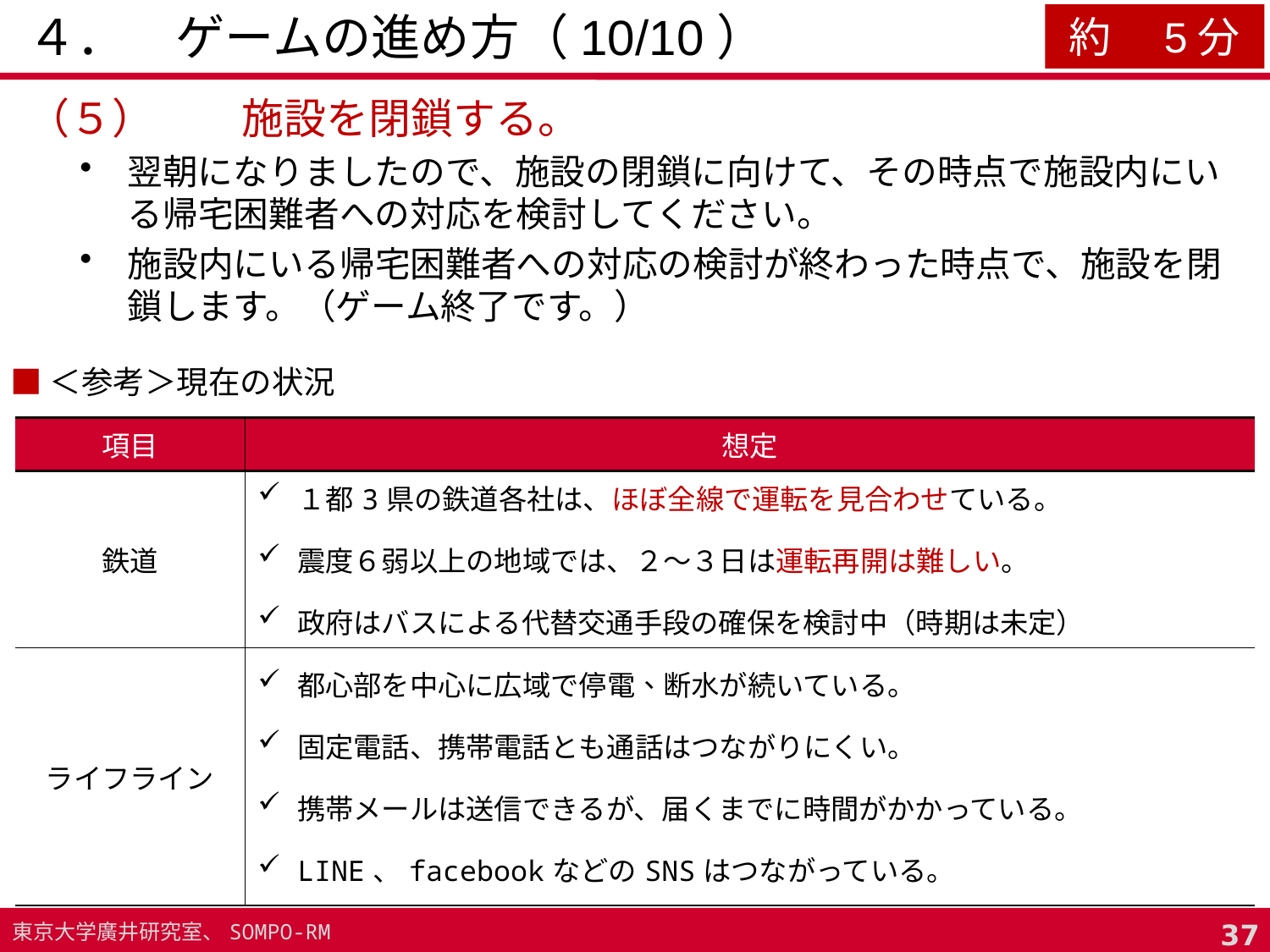

# ４．　ゲームの進め方（10/10）
約　5分
（５）	施設を閉鎖する。
翌朝になりましたので、施設の閉鎖に向けて、その時点で施設内にいる帰宅困難者への対応を検討してください。
施設内にいる帰宅困難者への対応の検討が終わった時点で、施設を閉鎖します。（ゲーム終了です。）

■＜参考＞現在の状況
| 項目 | 想定 |
| --- | --- |
| 鉄道 | １都3県の鉄道各社は、ほぼ全線で運転を見合わせている。 震度６弱以上の地域では、２～３日は運転再開は難しい。 政府はバスによる代替交通手段の確保を検討中（時期は未定） |
| ライフライン | 都心部を中心に広域で停電、断水が続いている。 固定電話、携帯電話とも通話はつながりにくい。 携帯メールは送信できるが、届くまでに時間がかかっている。 LINE、facebookなどのSNSはつながっている。 |
37